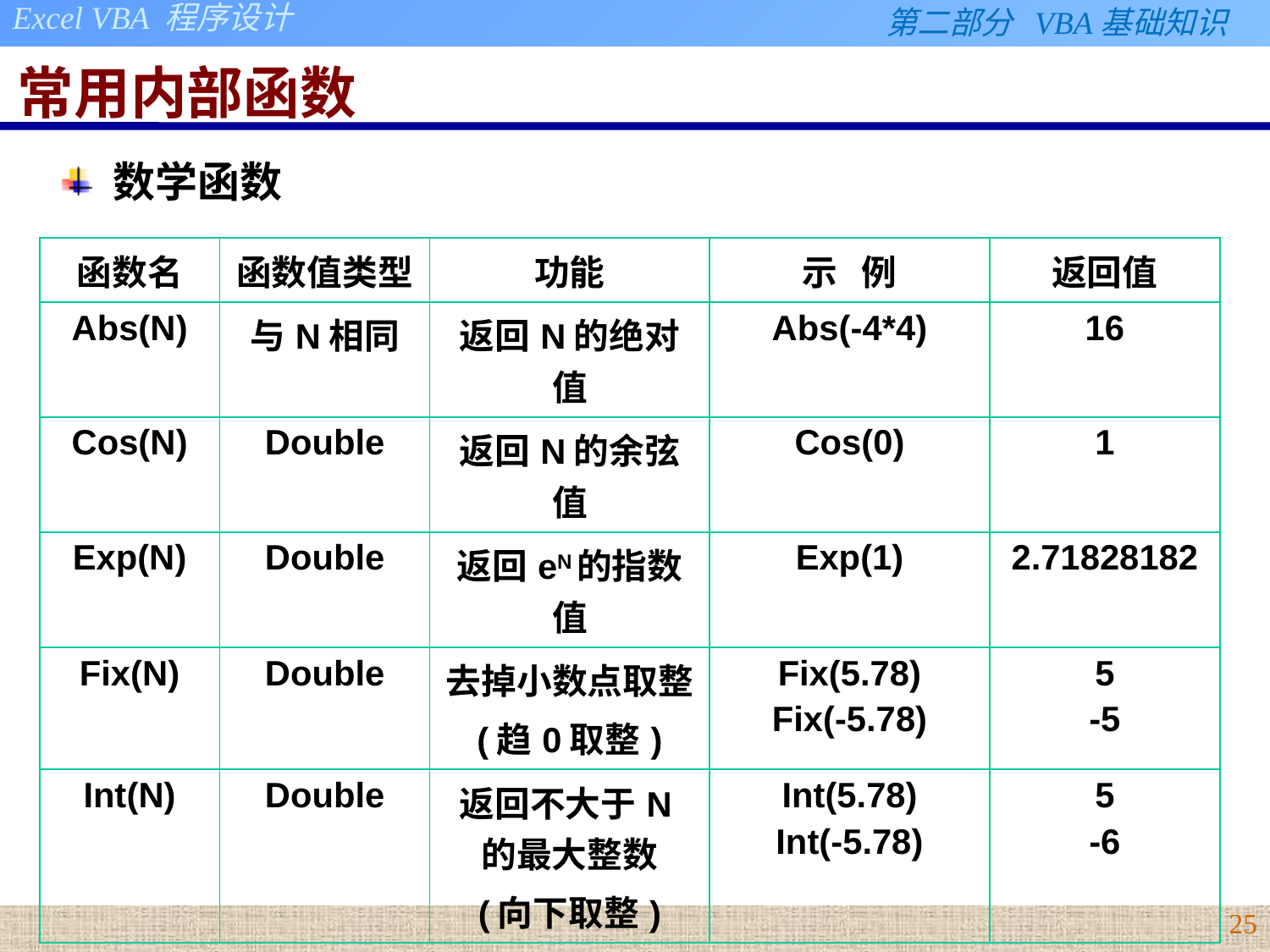

# 常用内部函数
数学函数
| 函数名 | 函数值类型 | 功能 | 示 例 | 返回值 |
| --- | --- | --- | --- | --- |
| Abs(N) | 与N相同 | 返回N的绝对值 | Abs(-4\*4) | 16 |
| Cos(N) | Double | 返回N的余弦值 | Cos(0) | 1 |
| Exp(N) | Double | 返回eN的指数值 | Exp(1) | 2.71828182 |
| Fix(N) | Double | 去掉小数点取整 (趋0取整) | Fix(5.78) Fix(-5.78) | 5 -5 |
| Int(N) | Double | 返回不大于N的最大整数 (向下取整) | Int(5.78) Int(-5.78) | 5 -6 |